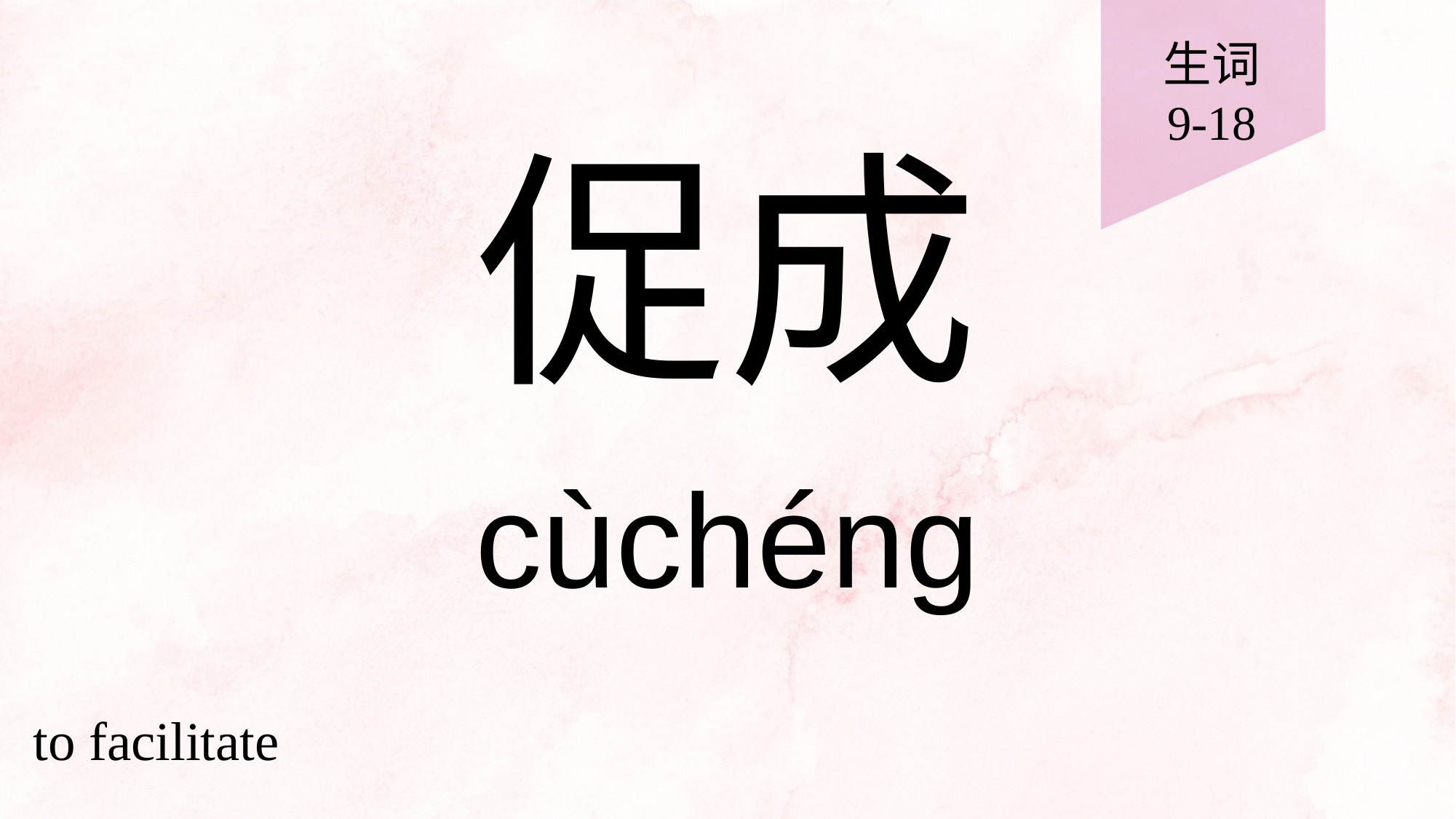

生词
9-18
# 促成
cùchéng
to facilitate